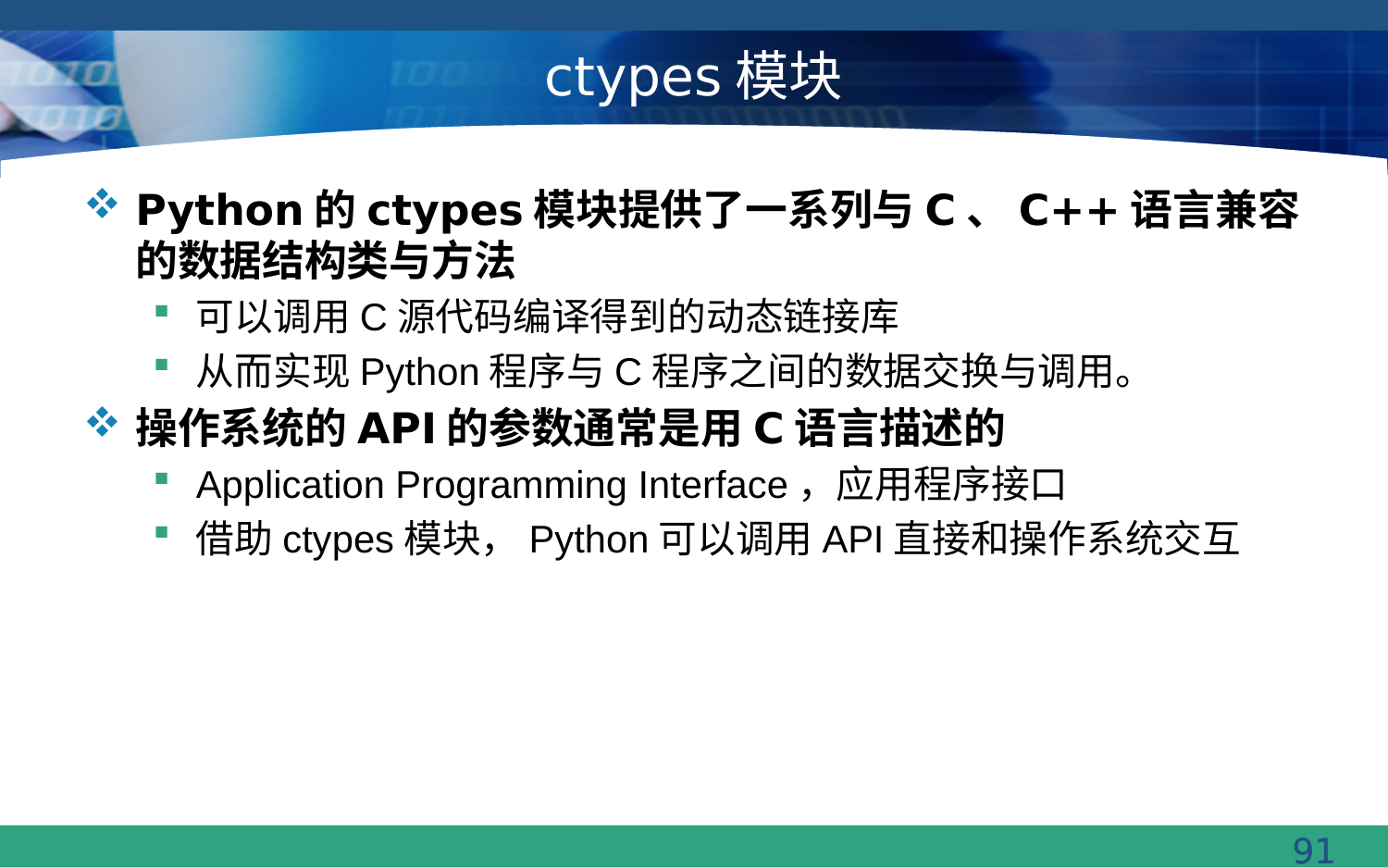

# ctypes模块
Python的ctypes模块提供了一系列与C、C++语言兼容的数据结构类与方法
可以调用C源代码编译得到的动态链接库
从而实现Python程序与C程序之间的数据交换与调用。
操作系统的API的参数通常是用C语言描述的
Application Programming Interface，应用程序接口
借助ctypes模块，Python可以调用API直接和操作系统交互